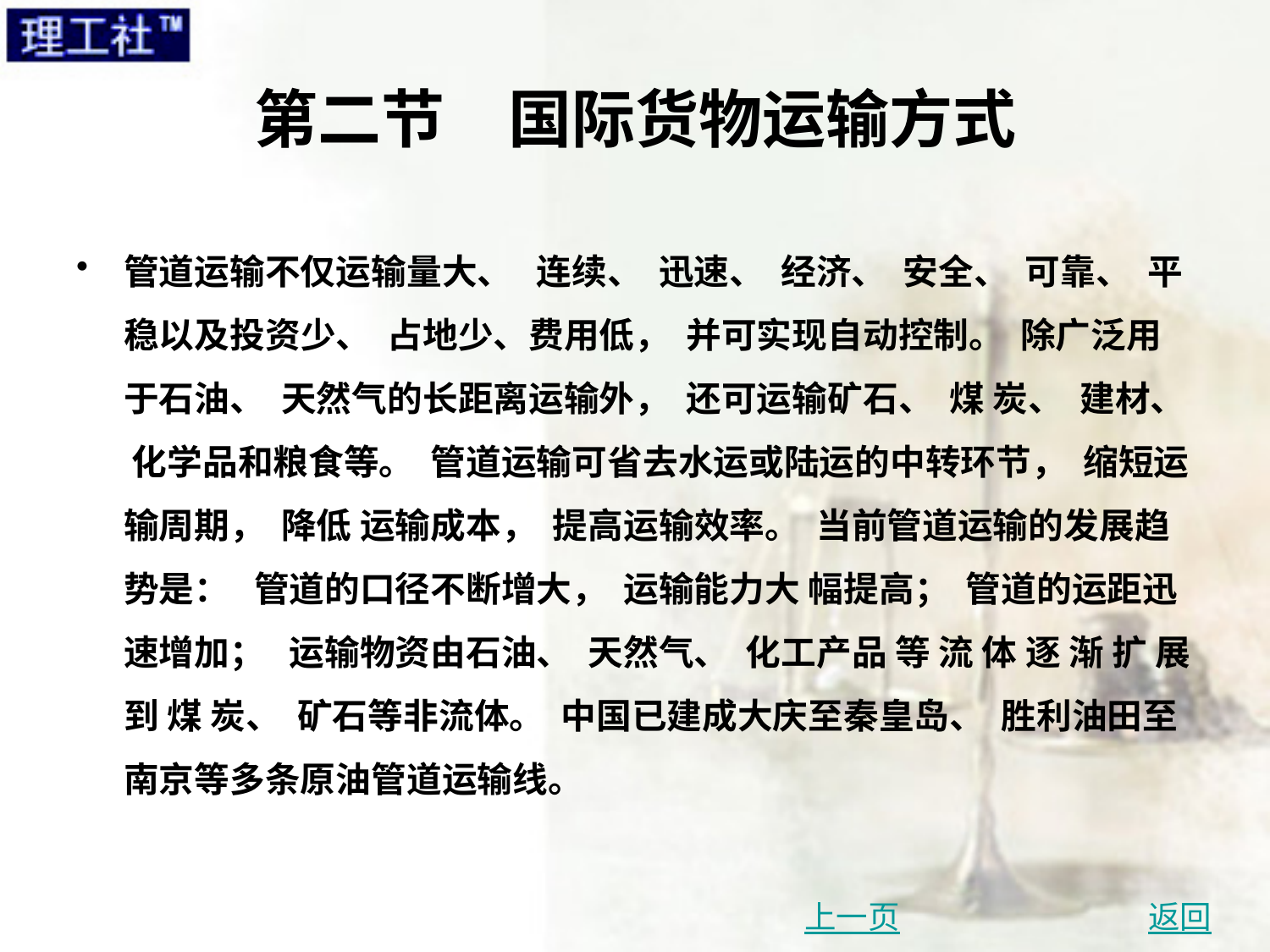

# 第二节　国际货物运输方式
管道运输不仅运输量大、   连续、  迅速、  经济、  安全、  可靠、  平稳以及投资少、  占地少、费用低，  并可实现自动控制。  除广泛用于石油、  天然气的长距离运输外，  还可运输矿石、  煤 炭、  建材、  化学品和粮食等。  管道运输可省去水运或陆运的中转环节，  缩短运输周期，  降低 运输成本，  提高运输效率。  当前管道运输的发展趋势是：   管道的口径不断增大，  运输能力大 幅提高；  管道的运距迅速增加；   运输物资由石油、  天然气、  化工产品 等 流 体 逐 渐 扩 展 到 煤 炭、  矿石等非流体。  中国已建成大庆至秦皇岛、  胜利油田至南京等多条原油管道运输线。

上一页
返回